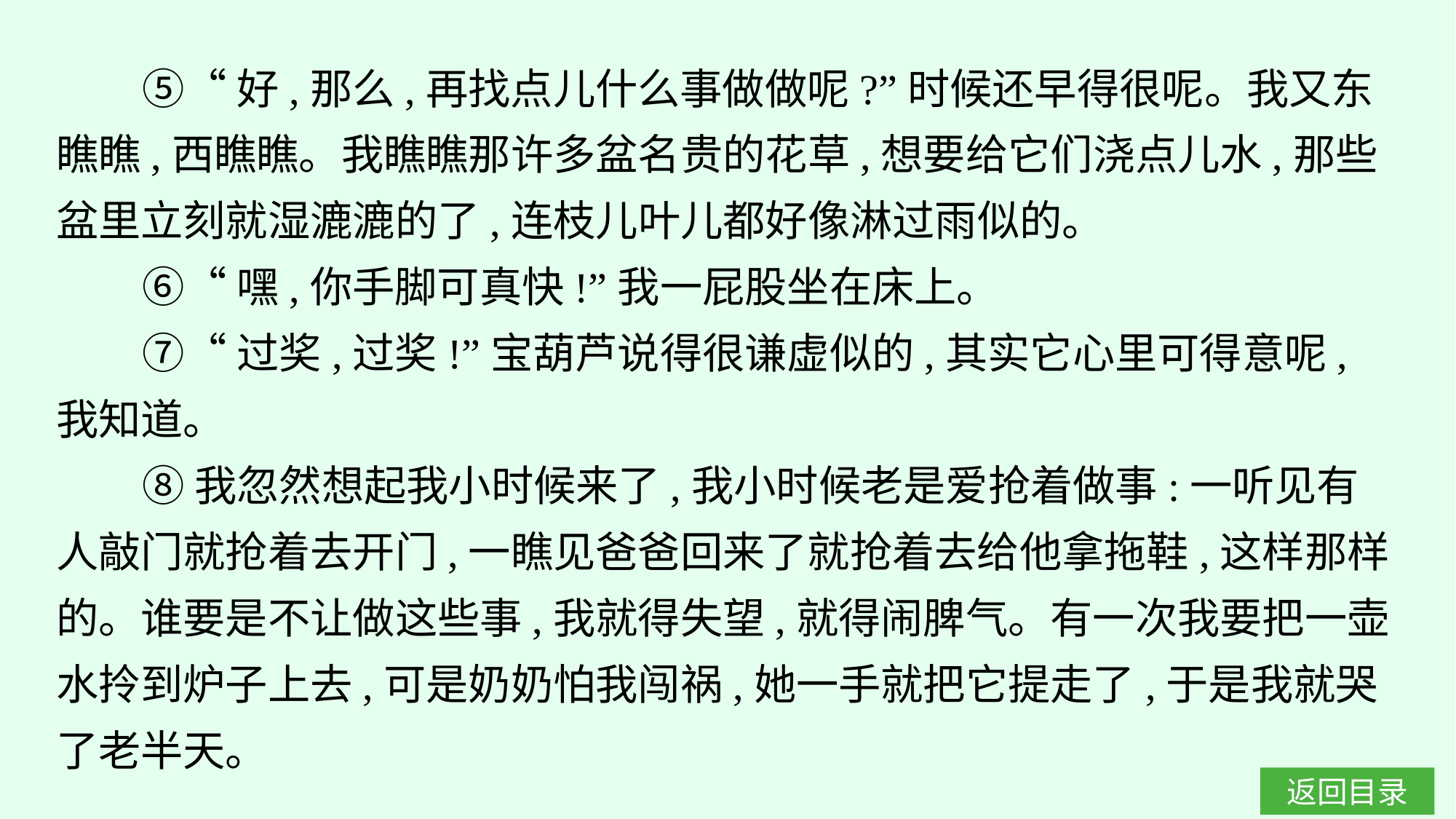

⑤“好,那么,再找点儿什么事做做呢?”时候还早得很呢。我又东瞧瞧,西瞧瞧。我瞧瞧那许多盆名贵的花草,想要给它们浇点儿水,那些盆里立刻就湿漉漉的了,连枝儿叶儿都好像淋过雨似的。
⑥“嘿,你手脚可真快!”我一屁股坐在床上。
⑦“过奖,过奖!”宝葫芦说得很谦虚似的,其实它心里可得意呢,我知道。
⑧我忽然想起我小时候来了,我小时候老是爱抢着做事:一听见有人敲门就抢着去开门,一瞧见爸爸回来了就抢着去给他拿拖鞋,这样那样的。谁要是不让做这些事,我就得失望,就得闹脾气。有一次我要把一壶水拎到炉子上去,可是奶奶怕我闯祸,她一手就把它提走了,于是我就哭了老半天。